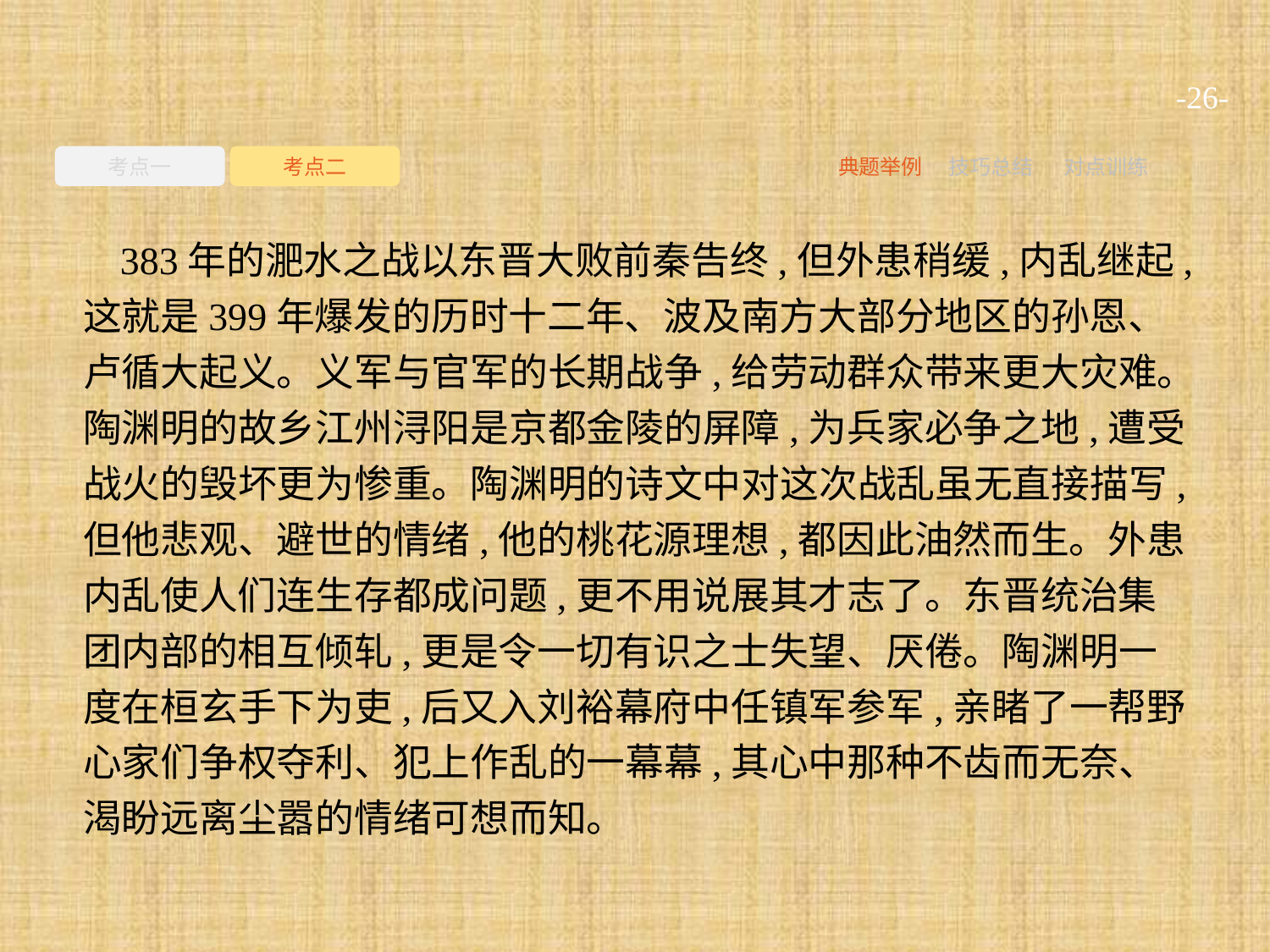

-26-
考点一
考点二
典题举例
技巧总结
对点训练
383年的淝水之战以东晋大败前秦告终,但外患稍缓,内乱继起,这就是399年爆发的历时十二年、波及南方大部分地区的孙恩、卢循大起义。义军与官军的长期战争,给劳动群众带来更大灾难。陶渊明的故乡江州浔阳是京都金陵的屏障,为兵家必争之地,遭受战火的毁坏更为惨重。陶渊明的诗文中对这次战乱虽无直接描写,但他悲观、避世的情绪,他的桃花源理想,都因此油然而生。外患内乱使人们连生存都成问题,更不用说展其才志了。东晋统治集团内部的相互倾轧,更是令一切有识之士失望、厌倦。陶渊明一度在桓玄手下为吏,后又入刘裕幕府中任镇军参军,亲睹了一帮野心家们争权夺利、犯上作乱的一幕幕,其心中那种不齿而无奈、渴盼远离尘嚣的情绪可想而知。